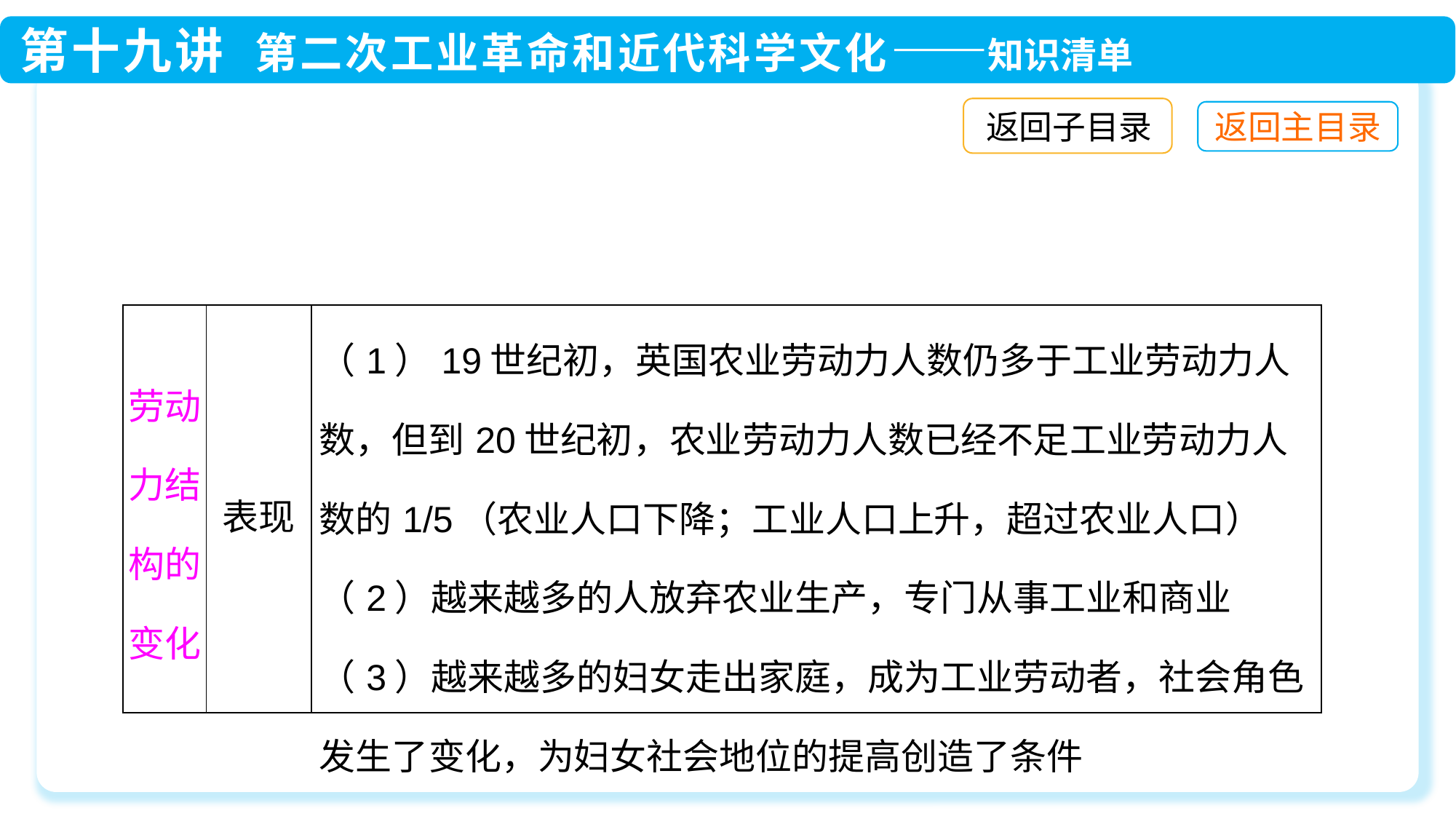

返回子目录
| 劳动力结构的变化 | 表现 | （1）19世纪初，英国农业劳动力人数仍多于工业劳动力人数，但到20世纪初，农业劳动力人数已经不足工业劳动力人数的1/5（农业人口下降；工业人口上升，超过农业人口） （2）越来越多的人放弃农业生产，专门从事工业和商业 （3）越来越多的妇女走出家庭，成为工业劳动者，社会角色发生了变化，为妇女社会地位的提高创造了条件 |
| --- | --- | --- |